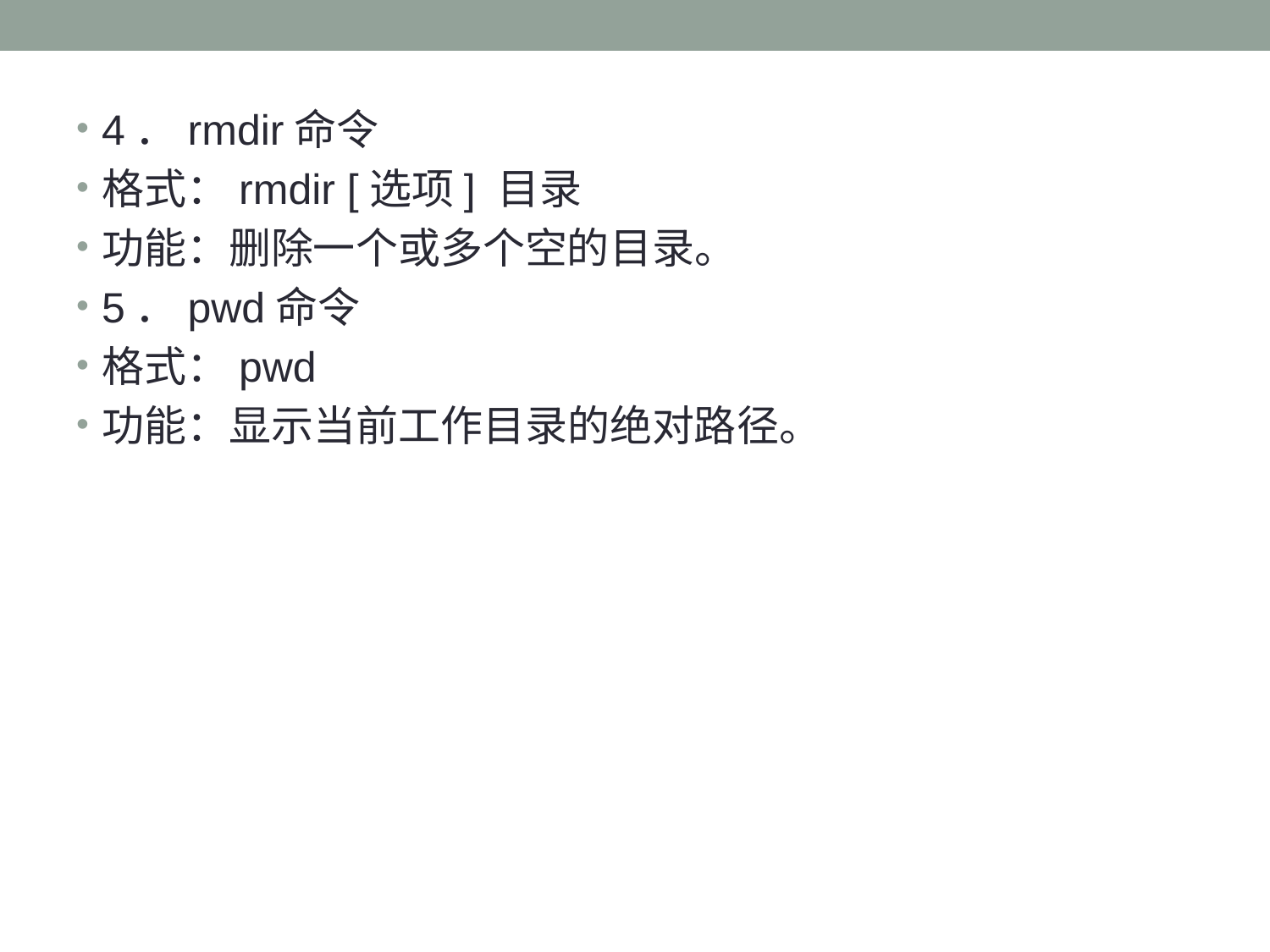

#
4．rmdir命令
格式：rmdir [选项] 目录
功能：删除一个或多个空的目录。
5．pwd命令
格式：pwd
功能：显示当前工作目录的绝对路径。